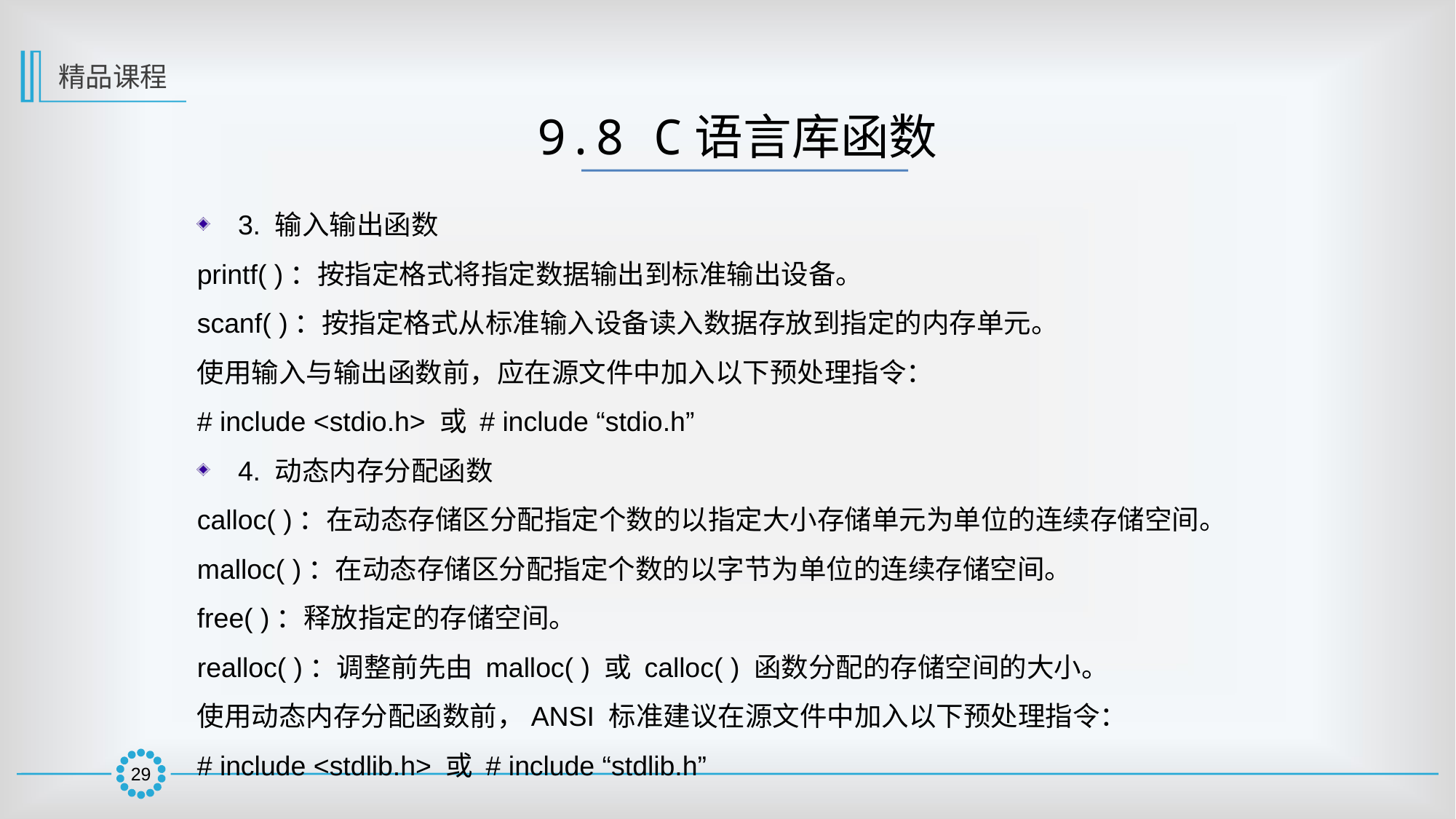

精品课程
9.8 C语言库函数

3. 输入输出函数
printf( )：按指定格式将指定数据输出到标准输出设备。
scanf( )：按指定格式从标准输入设备读入数据存放到指定的内存单元。
使用输入与输出函数前，应在源文件中加入以下预处理指令：
# include <stdio.h> 或 # include “stdio.h”
4. 动态内存分配函数
calloc( )：在动态存储区分配指定个数的以指定大小存储单元为单位的连续存储空间。
malloc( )：在动态存储区分配指定个数的以字节为单位的连续存储空间。
free( )：释放指定的存储空间。
realloc( )：调整前先由 malloc( ) 或 calloc( ) 函数分配的存储空间的大小。
使用动态内存分配函数前，ANSI 标准建议在源文件中加入以下预处理指令：
# include <stdlib.h> 或 # include “stdlib.h”

29